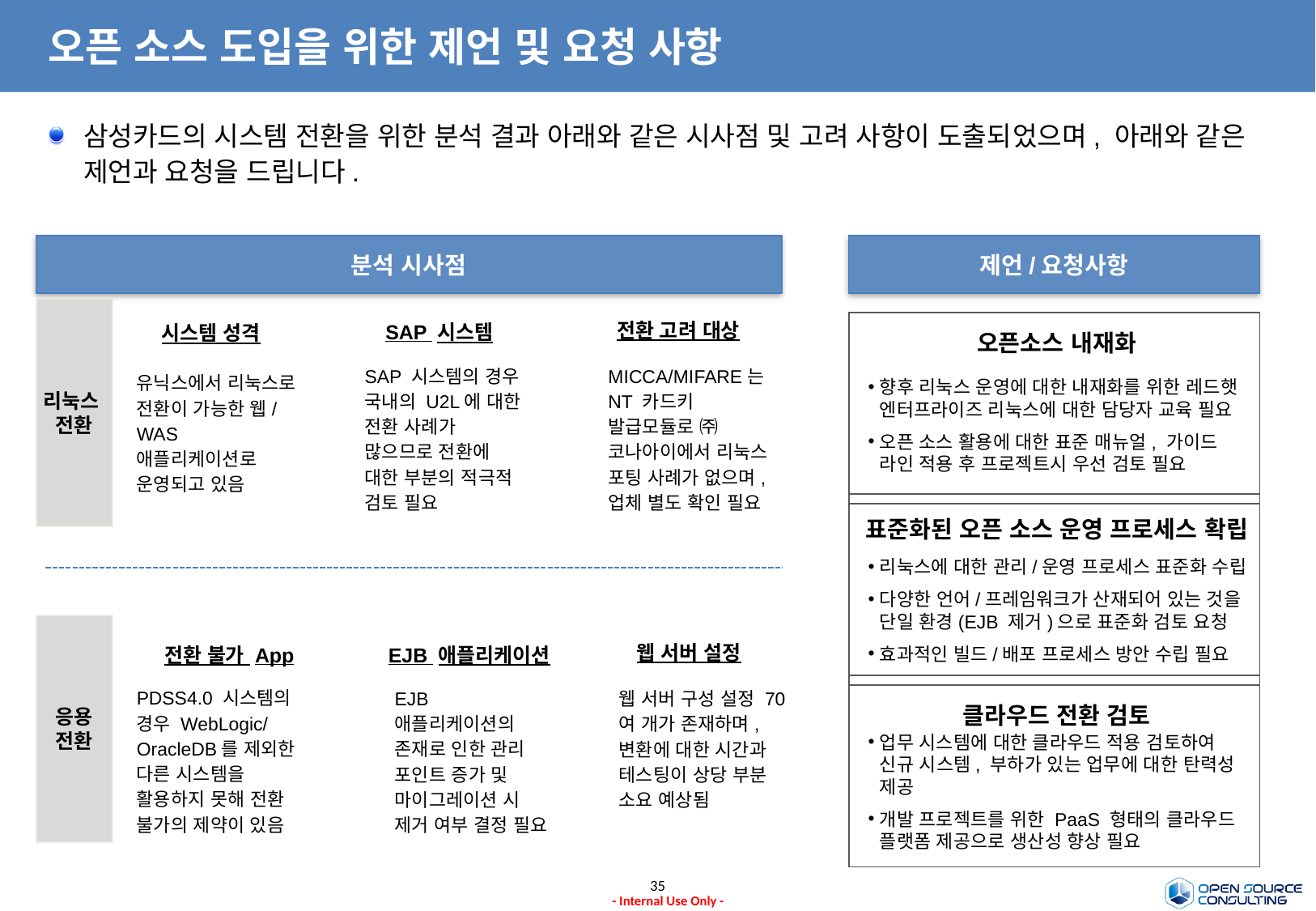

# 오픈 소스 도입을 위한 제언 및 요청 사항
삼성카드의 시스템 전환을 위한 분석 결과 아래와 같은 시사점 및 고려 사항이 도출되었으며, 아래와 같은 제언과 요청을 드립니다.
제언/요청사항
분석 시사점
리눅스
전환
오픈소스 내재화

향후 리눅스 운영에 대한 내재화를 위한 레드햇 엔터프라이즈 리눅스에 대한 담당자 교육 필요
오픈 소스 활용에 대한 표준 매뉴얼, 가이드 라인 적용 후 프로젝트시 우선 검토 필요
전환 고려 대상
MICCA/MIFARE는 NT 카드키 발급모듈로 ㈜코나아이에서 리눅스 포팅 사례가 없으며, 업체 별도 확인 필요
SAP 시스템
SAP 시스템의 경우 국내의 U2L에 대한 전환 사례가 많으므로 전환에 대한 부분의 적극적 검토 필요
시스템 성격
유닉스에서 리눅스로 전환이 가능한 웹/WAS 애플리케이션로 운영되고 있음

리눅스에 대한 관리/운영 프로세스 표준화 수립
다양한 언어/프레임워크가 산재되어 있는 것을 단일 환경(EJB 제거)으로 표준화 검토 요청
효과적인 빌드/배포 프로세스 방안 수립 필요
표준화된 오픈 소스 운영 프로세스 확립
응용
전환
웹 서버 설정
웹 서버 구성 설정 70여 개가 존재하며, 변환에 대한 시간과 테스팅이 상당 부분 소요 예상됨
전환 불가 App
PDSS4.0 시스템의 경우 WebLogic/OracleDB를 제외한 다른 시스템을 활용하지 못해 전환 불가의 제약이 있음
EJB 애플리케이션
EJB 애플리케이션의 존재로 인한 관리 포인트 증가 및 마이그레이션 시 제거 여부 결정 필요

업무 시스템에 대한 클라우드 적용 검토하여 신규 시스템, 부하가 있는 업무에 대한 탄력성 제공
개발 프로젝트를 위한 PaaS 형태의 클라우드 플랫폼 제공으로 생산성 향상 필요
클라우드 전환 검토